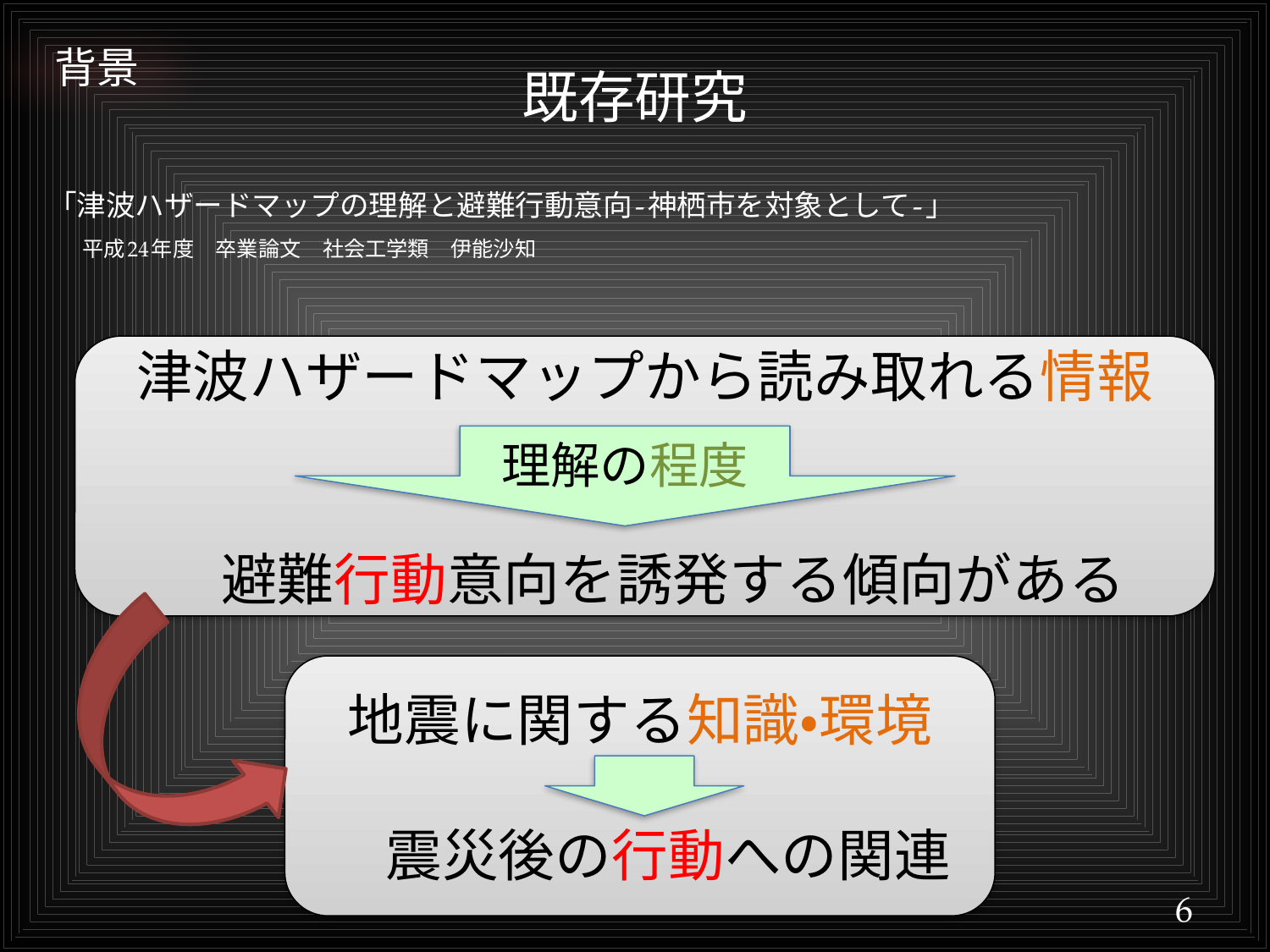

# 背景

既存研究

「津波ハザードマップの理解と避難行動意向-神栖市を対象として-」
　平成24年度　卒業論文　社会工学類　伊能沙知
津波ハザードマップから読み取れる情報

　避難行動意向を誘発する傾向がある
理解の程度
地震に関する知識・環境

　震災後の行動への関連

6